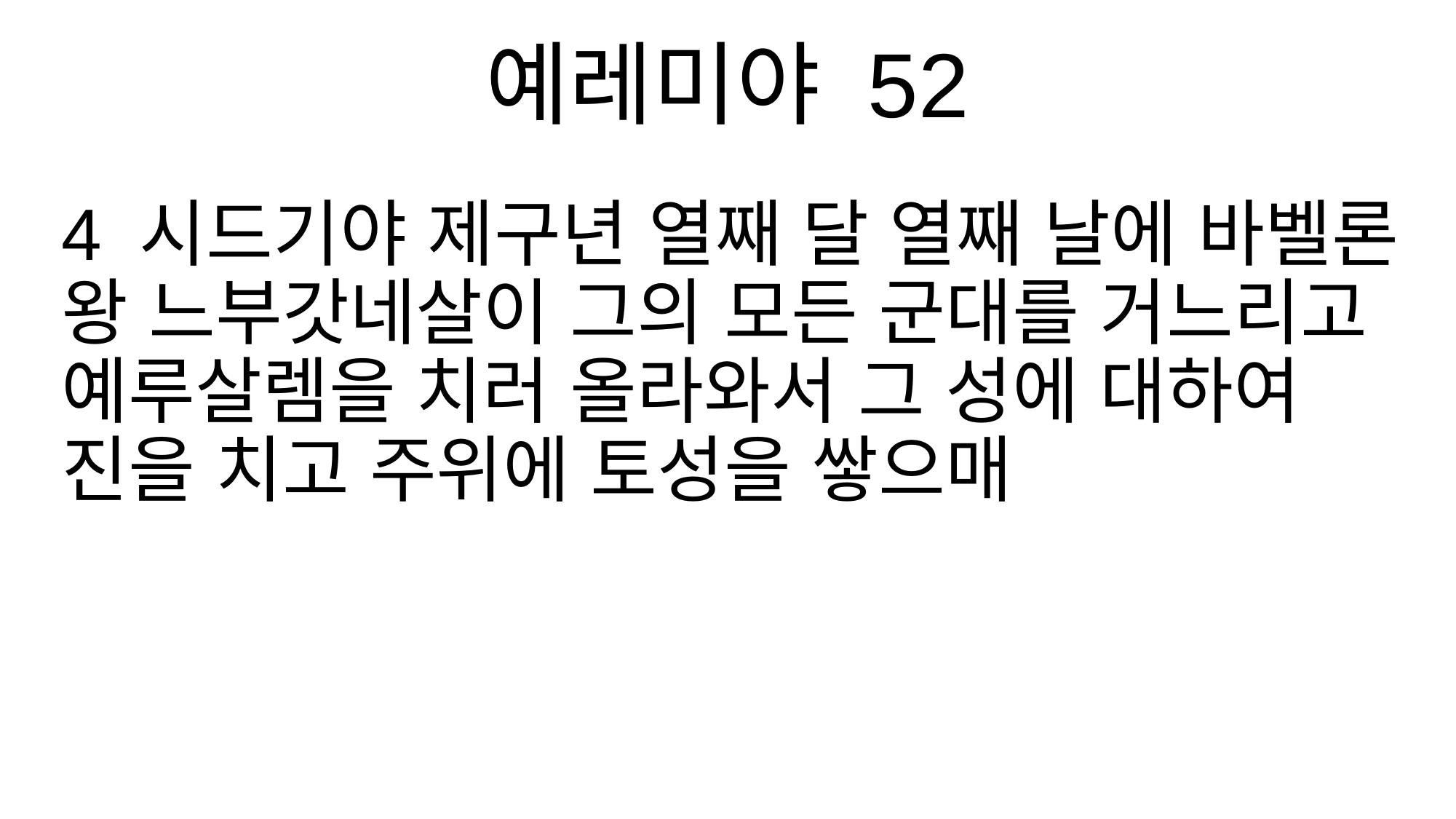

예레미야 52
4 시드기야 제구년 열째 달 열째 날에 바벨론 왕 느부갓네살이 그의 모든 군대를 거느리고 예루살렘을 치러 올라와서 그 성에 대하여 진을 치고 주위에 토성을 쌓으매